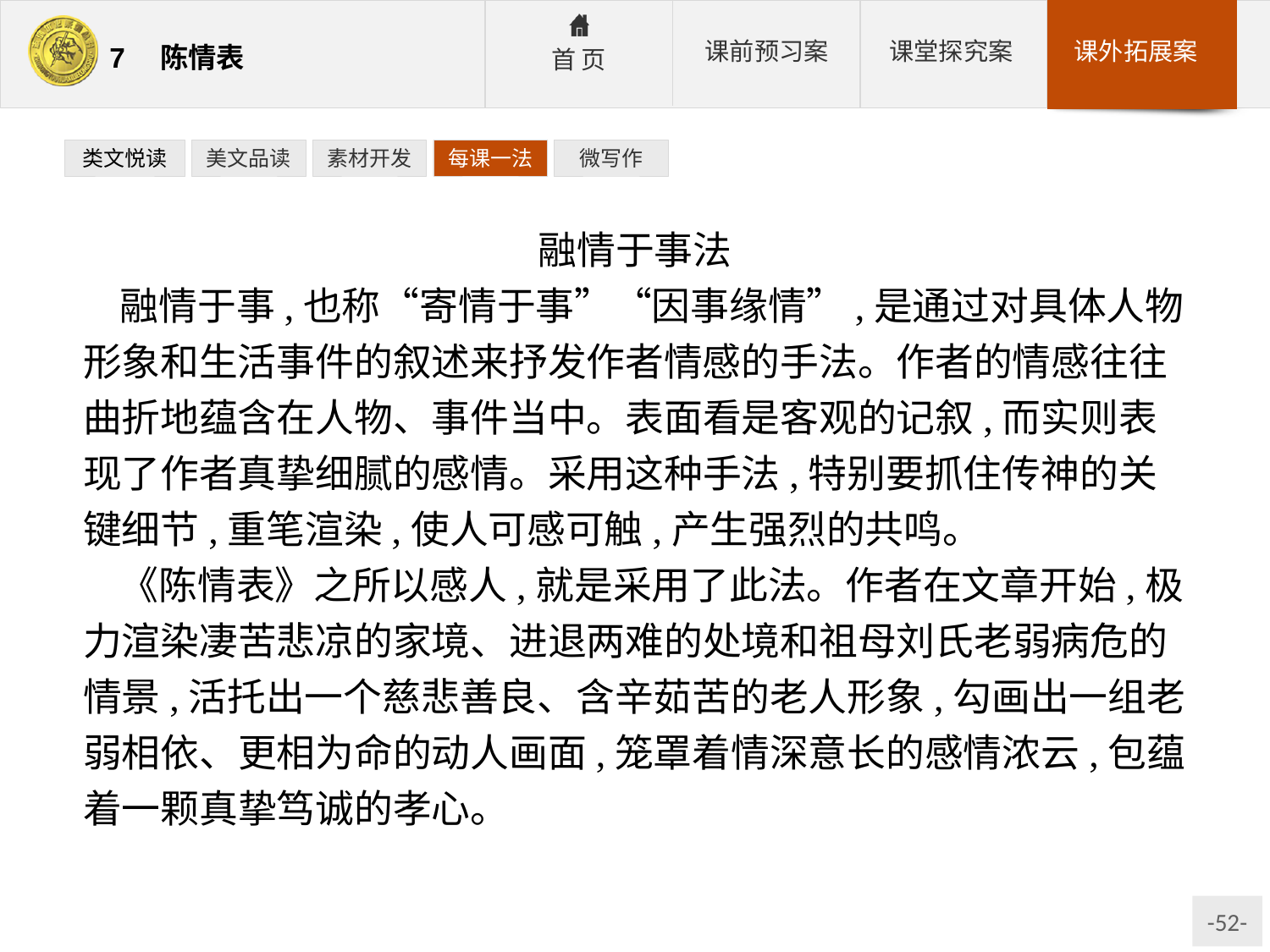

类文悦读
美文品读
素材开发
每课一法
微写作
融情于事法
融情于事,也称“寄情于事”“因事缘情”,是通过对具体人物形象和生活事件的叙述来抒发作者情感的手法。作者的情感往往曲折地蕴含在人物、事件当中。表面看是客观的记叙,而实则表现了作者真挚细腻的感情。采用这种手法,特别要抓住传神的关键细节,重笔渲染,使人可感可触,产生强烈的共鸣。
《陈情表》之所以感人,就是采用了此法。作者在文章开始,极力渲染凄苦悲凉的家境、进退两难的处境和祖母刘氏老弱病危的情景,活托出一个慈悲善良、含辛茹苦的老人形象,勾画出一组老弱相依、更相为命的动人画面,笼罩着情深意长的感情浓云,包蕴着一颗真挚笃诚的孝心。